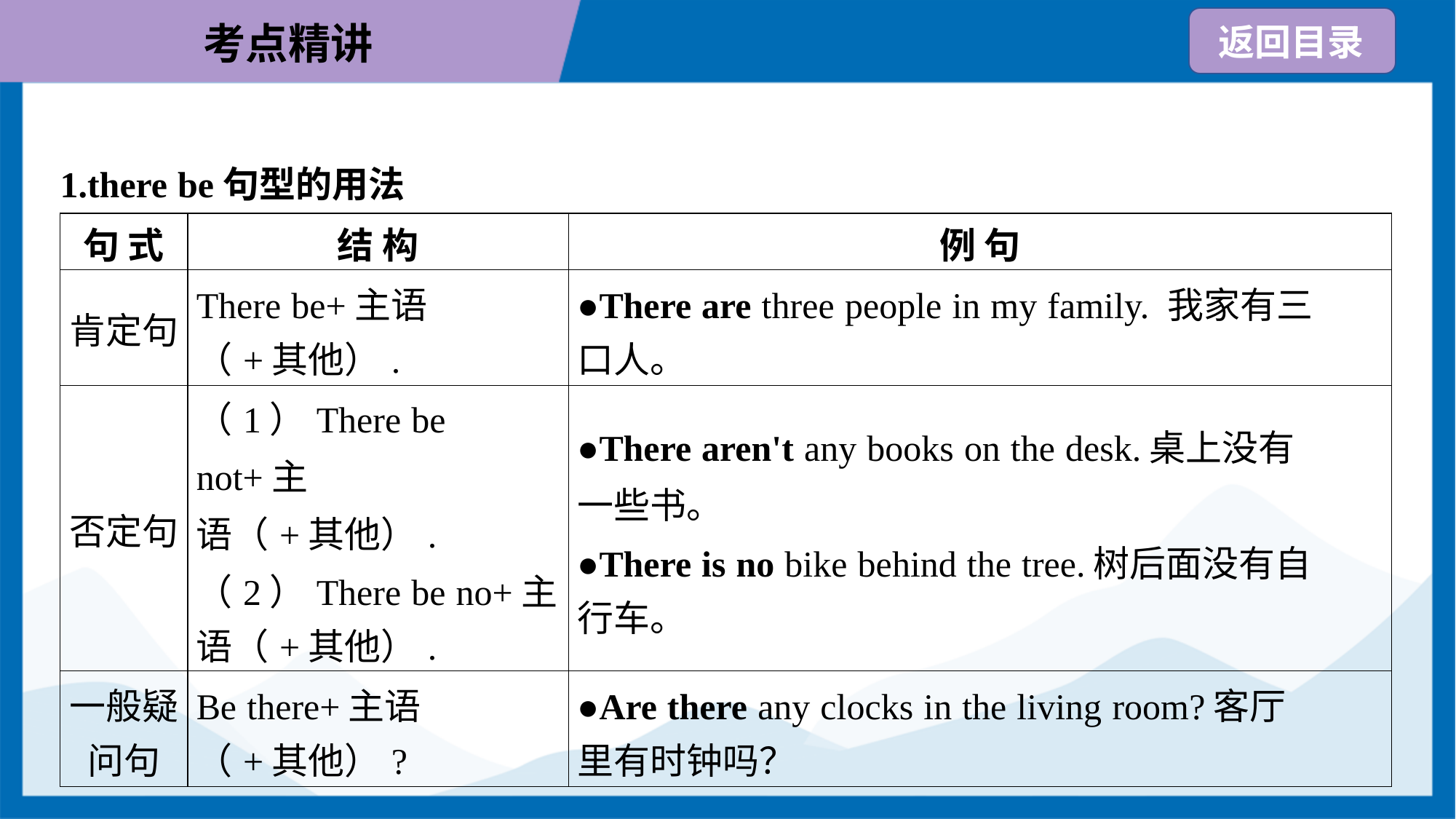

1.there be句型的用法
| 句 式 | 结 构 | 例 句 |
| --- | --- | --- |
| 肯定句 | There be+主语 （+其他）. | ●There are three people in my family. 我家有三 口人。 |
| 否定句 | （1）There be not+主 语（+其他）. （2）There be no+主 语（+其他）. | ●There aren't any books on the desk.桌上没有 一些书。 ●There is no bike behind the tree.树后面没有自 行车。 |
| 一般疑 问句 | Be there+主语 （+其他）? | ●Are there any clocks in the living room?客厅 里有时钟吗？ |